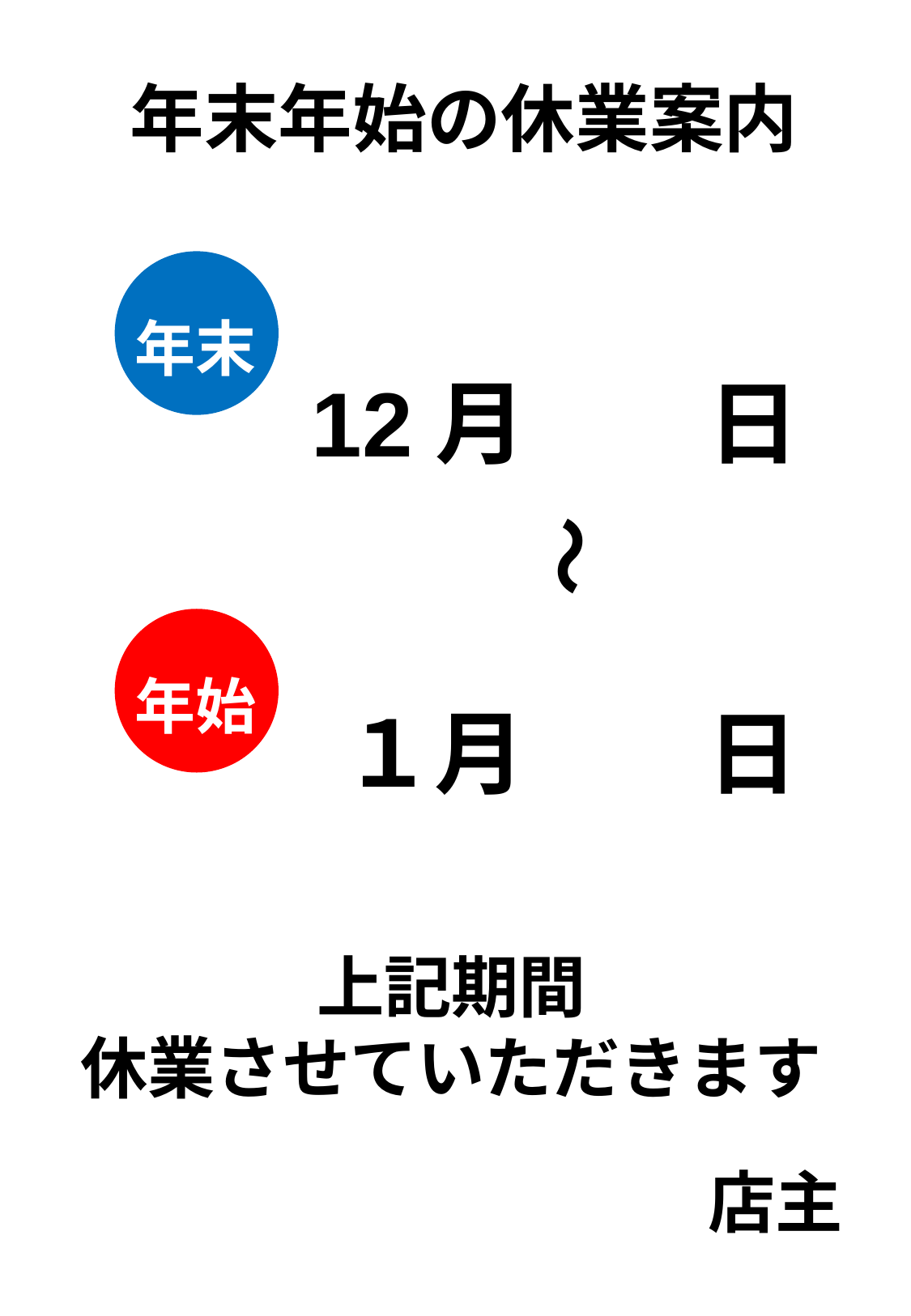

年末年始の休業案内
年末
12月　　日
～
年始
１月　　日
上記期間
休業させていただきます
店主